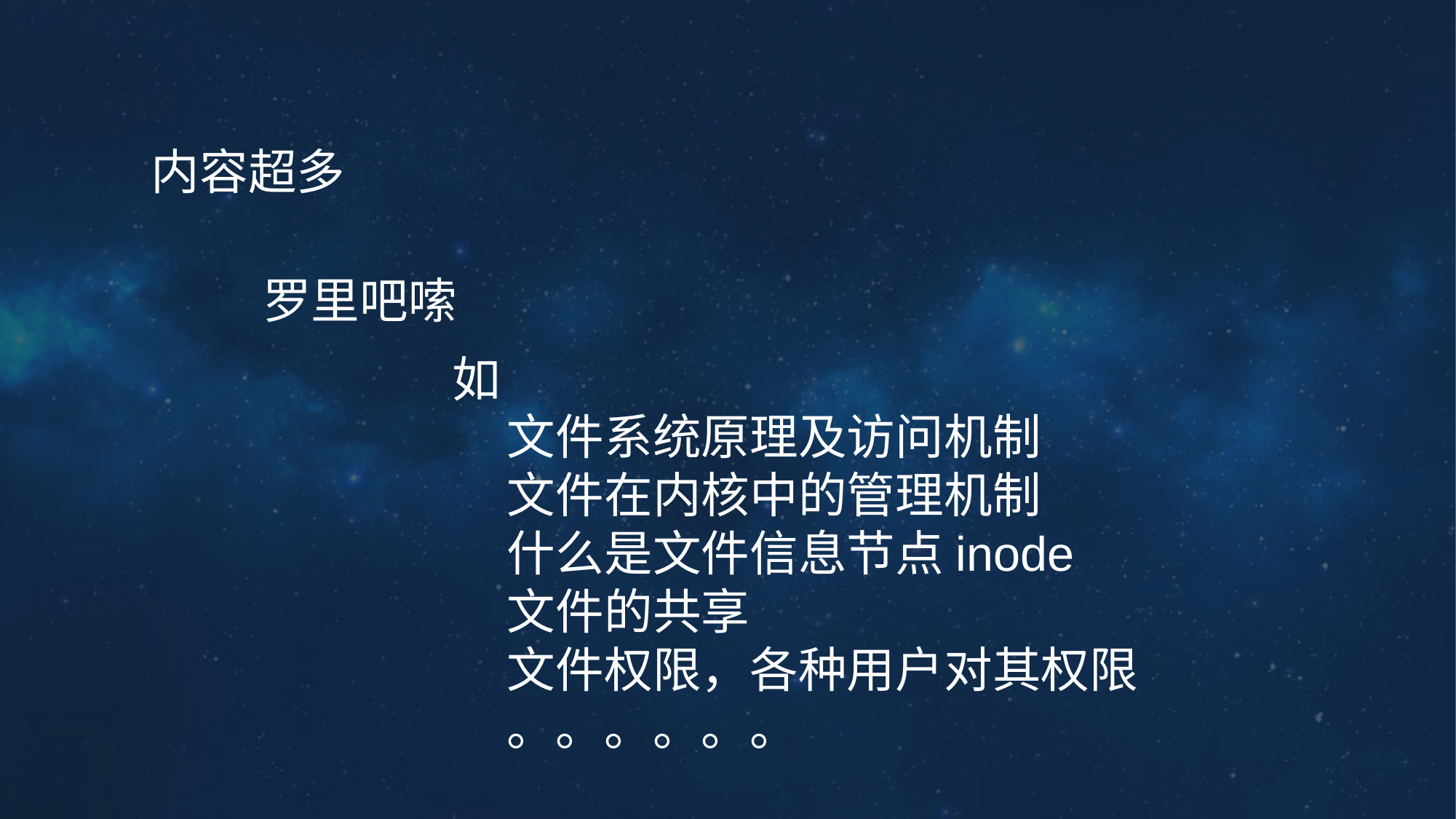

内容超多

罗里吧嗦

如
文件系统原理及访问机制
文件在内核中的管理机制
什么是文件信息节点inode
文件的共享
文件权限，各种用户对其权限
。。。。。。